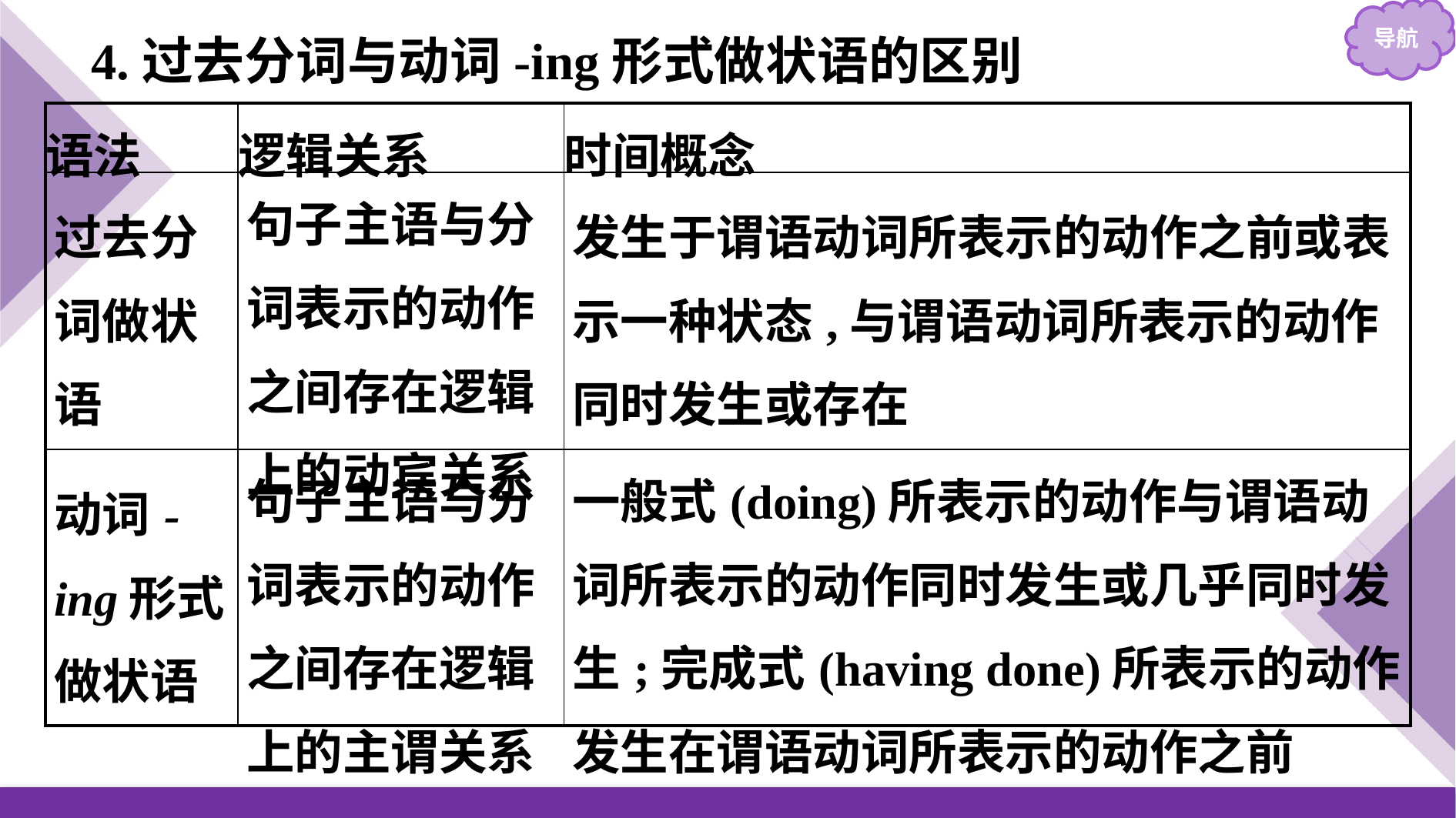

4.过去分词与动词-ing形式做状语的区别
| 语法 | 逻辑关系 | 时间概念 |
| --- | --- | --- |
| 过去分词做状语 | 句子主语与分词表示的动作之间存在逻辑上的动宾关系 | 发生于谓语动词所表示的动作之前或表示一种状态,与谓语动词所表示的动作同时发生或存在 |
| 动词-ing形式做状语 | 句子主语与分词表示的动作之间存在逻辑上的主谓关系 | 一般式(doing)所表示的动作与谓语动词所表示的动作同时发生或几乎同时发生;完成式(having done)所表示的动作发生在谓语动词所表示的动作之前 |